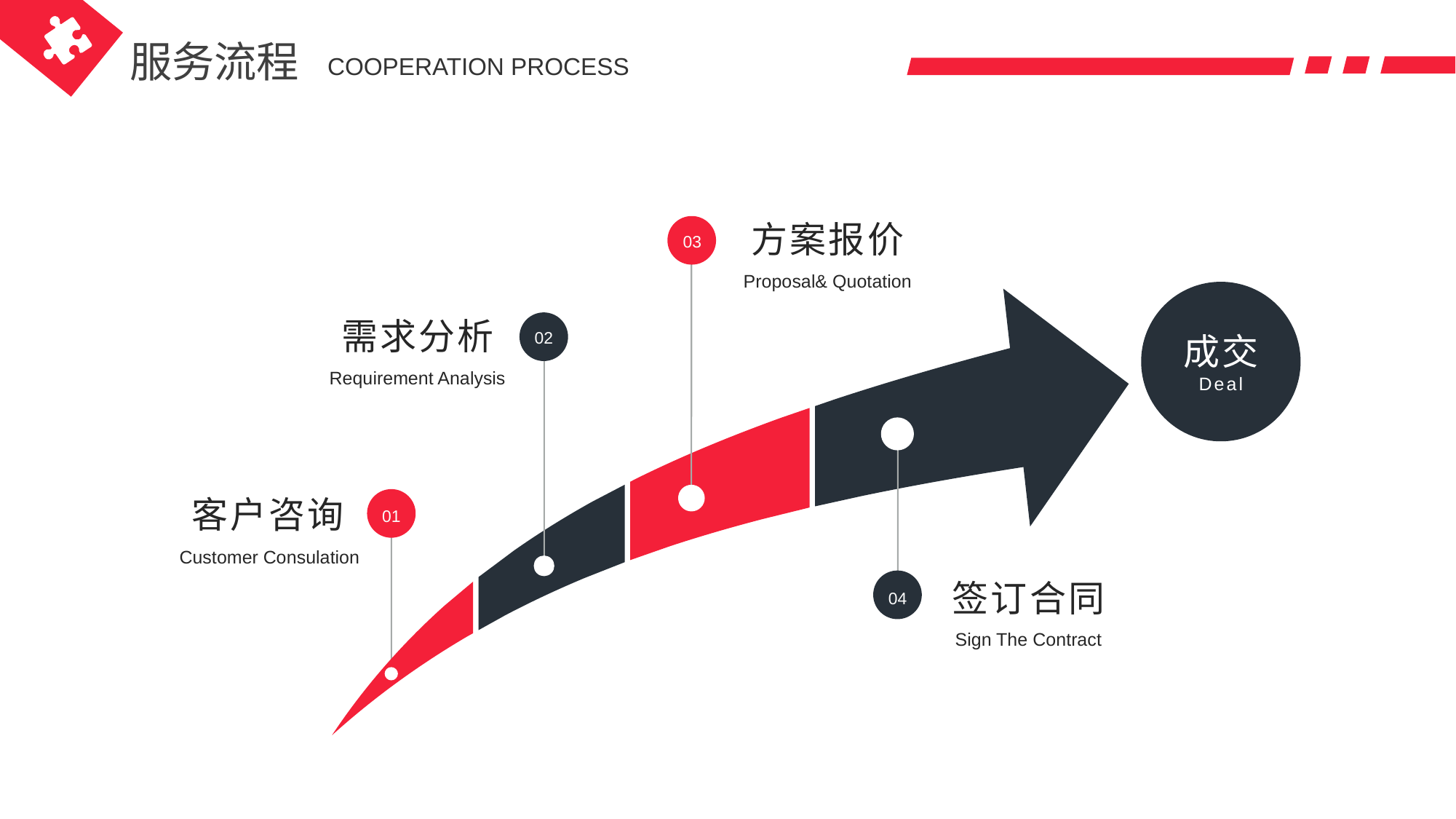

服务流程
COOPERATION PROCESS
方案报价
Proposal& Quotation

03

需求分析
Requirement Analysis

02
成交
Deal

客户咨询
Customer Consulation

01

签订合同
Sign The Contract

04